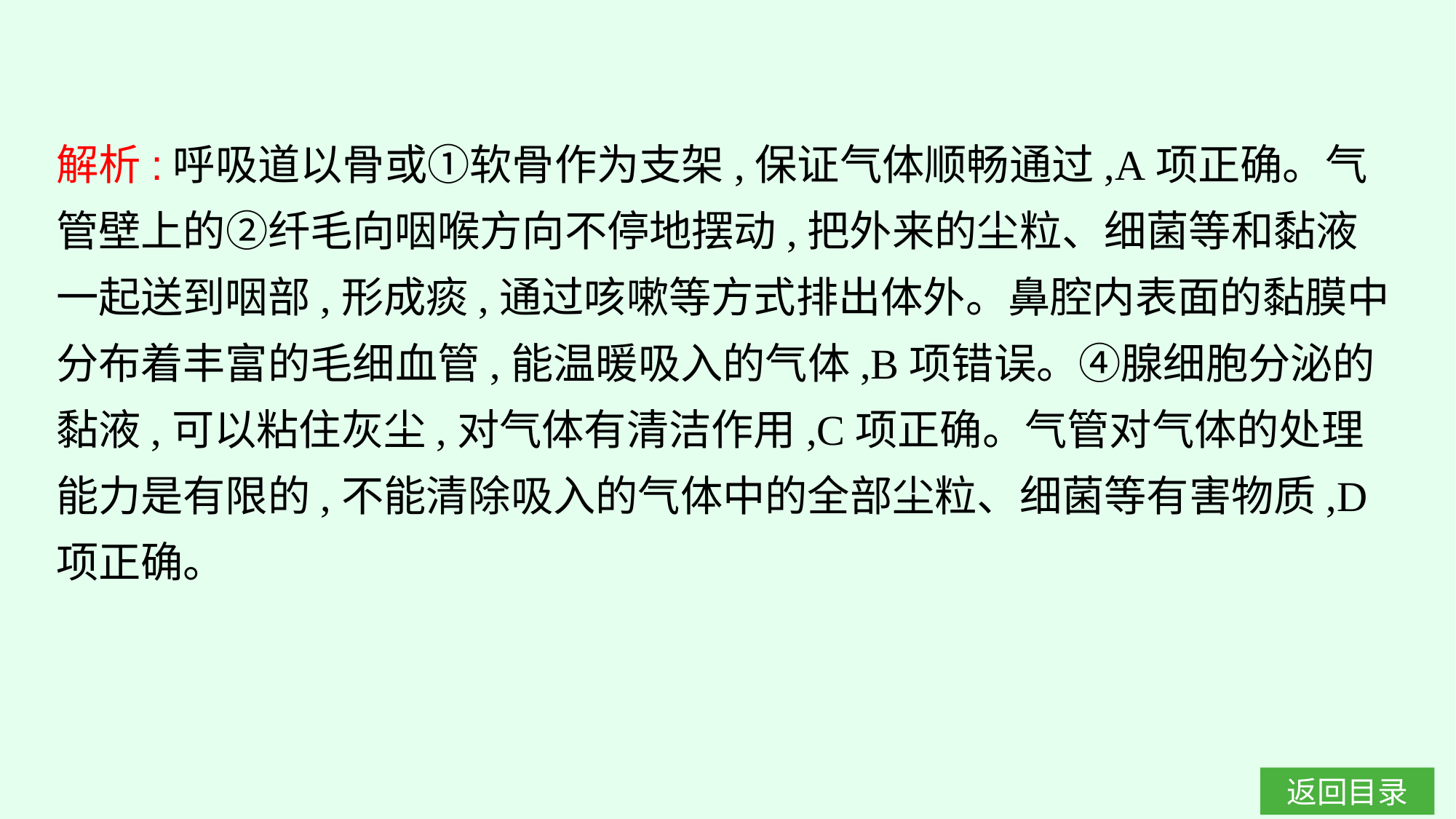

解析:呼吸道以骨或①软骨作为支架,保证气体顺畅通过,A项正确。气管壁上的②纤毛向咽喉方向不停地摆动,把外来的尘粒、细菌等和黏液一起送到咽部,形成痰,通过咳嗽等方式排出体外。鼻腔内表面的黏膜中分布着丰富的毛细血管,能温暖吸入的气体,B项错误。④腺细胞分泌的黏液,可以粘住灰尘,对气体有清洁作用,C项正确。气管对气体的处理能力是有限的,不能清除吸入的气体中的全部尘粒、细菌等有害物质,D项正确。